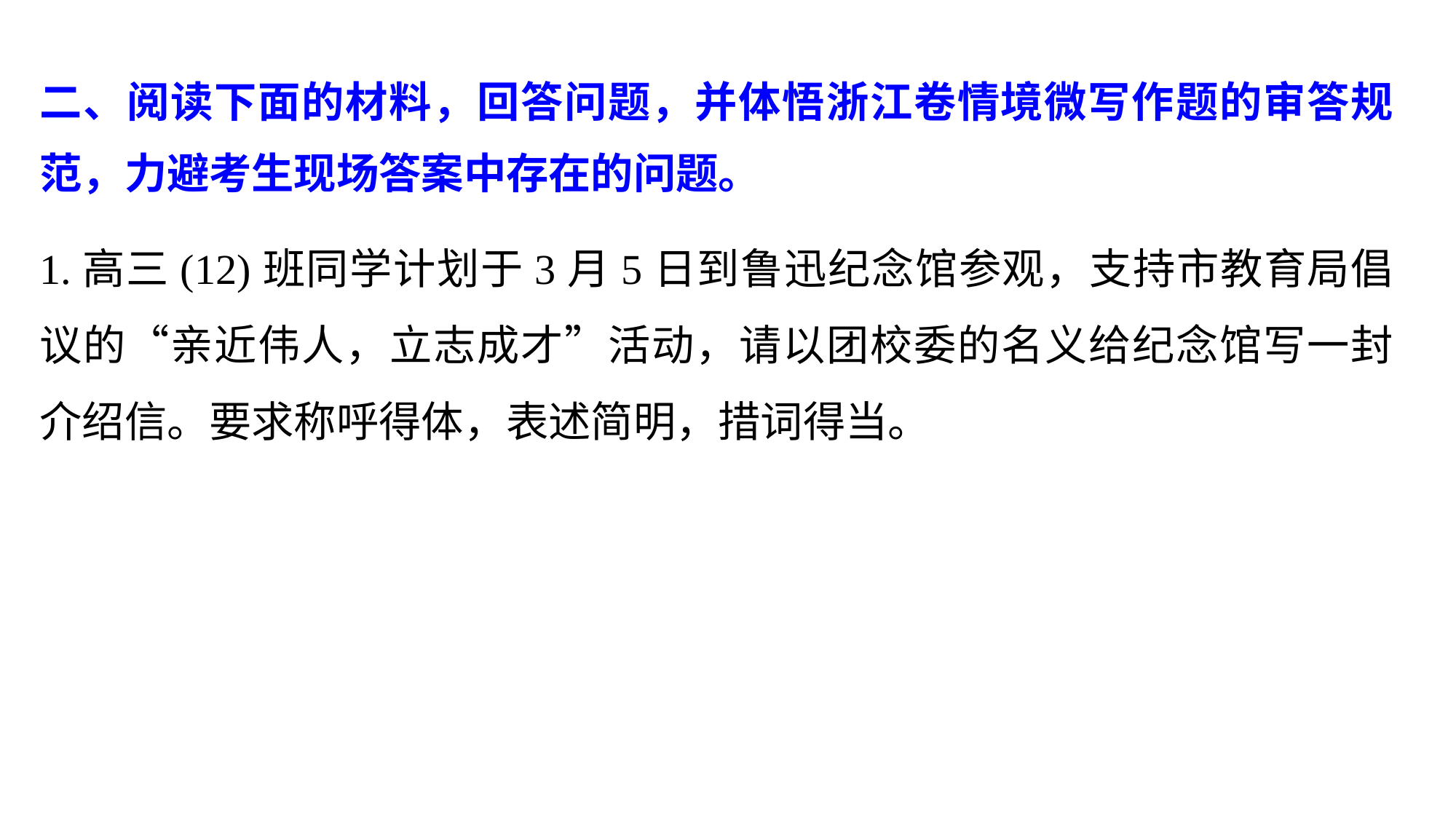

二、阅读下面的材料，回答问题，并体悟浙江卷情境微写作题的审答规范，力避考生现场答案中存在的问题。
1.高三(12)班同学计划于3月5日到鲁迅纪念馆参观，支持市教育局倡议的“亲近伟人，立志成才”活动，请以团校委的名义给纪念馆写一封介绍信。要求称呼得体，表述简明，措词得当。